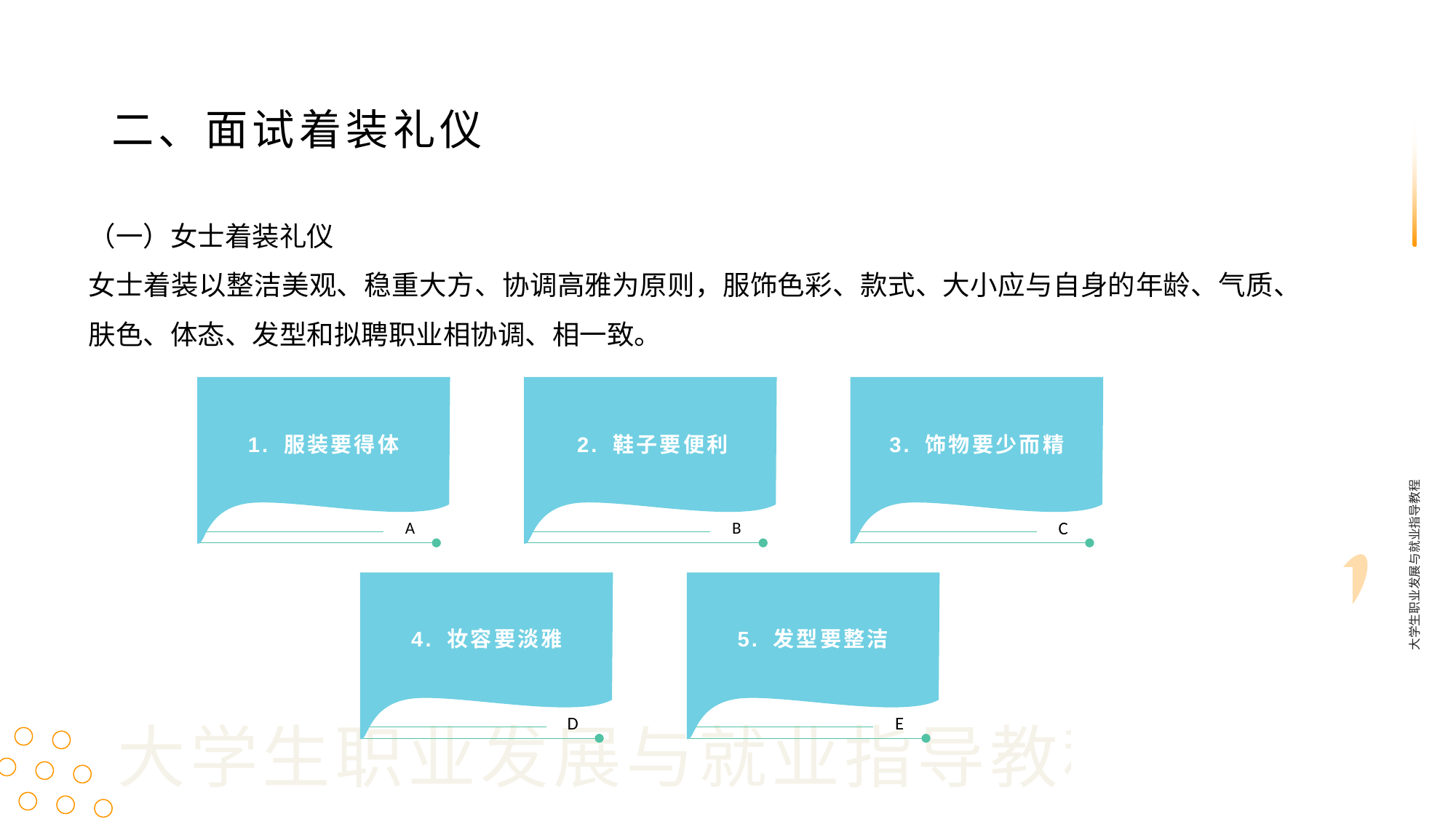

二、面试着装礼仪

（一）女士着装礼仪
女士着装以整洁美观、稳重大方、协调高雅为原则，服饰色彩、款式、大小应与自身的年龄、气质、肤色、体态、发型和拟聘职业相协调、相一致。

A

B

C
1. 服装要得体
2. 鞋子要便利
3. 饰物要少而精

大学生职业发展与就业指导教程

4. 妆容要淡雅
5. 发型要整洁

D

E

大学生职业发展与就业指导教程